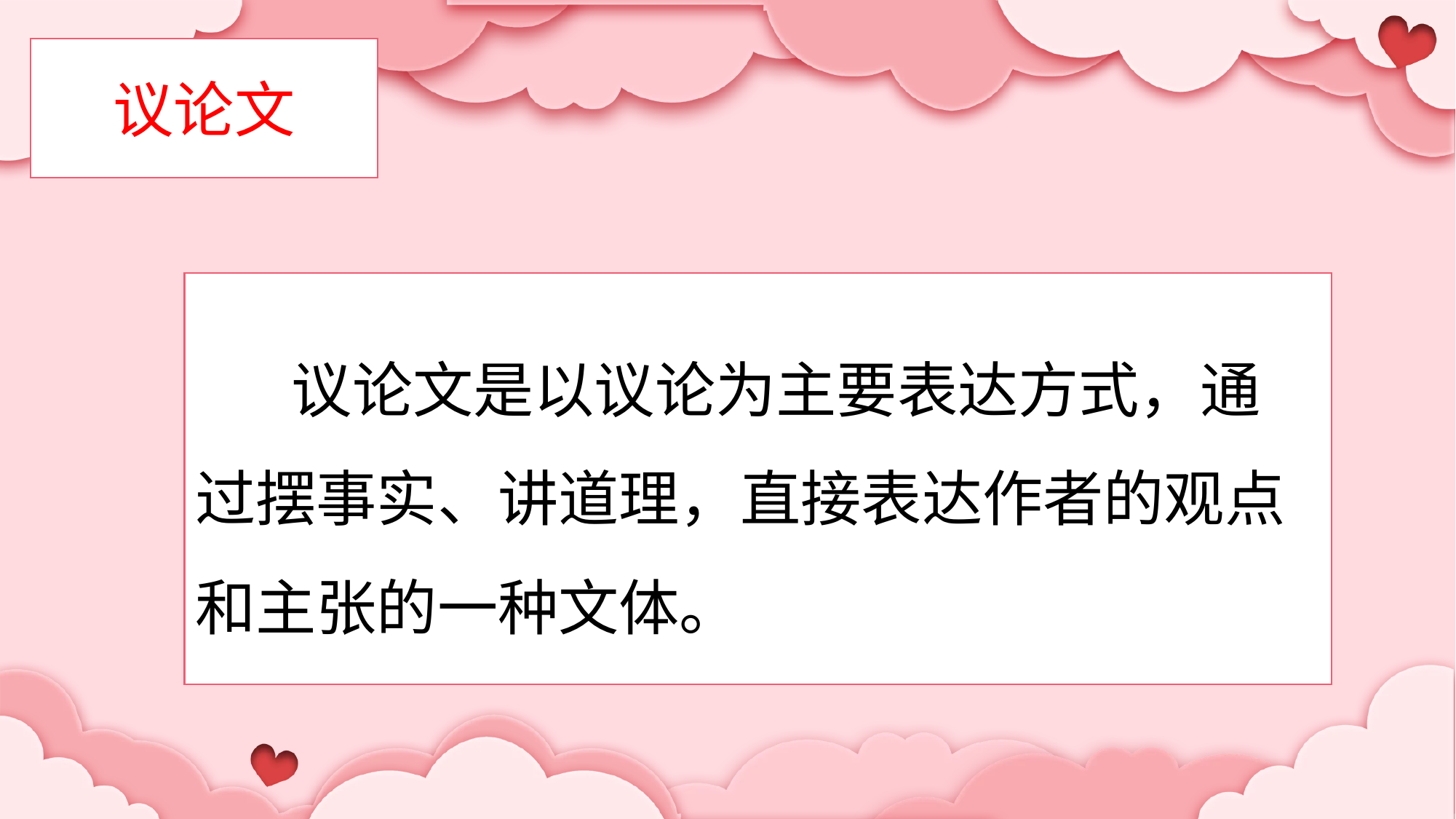

议论文
      议论文是以议论为主要表达方式，通过摆事实、讲道理，直接表达作者的观点和主张的一种文体。